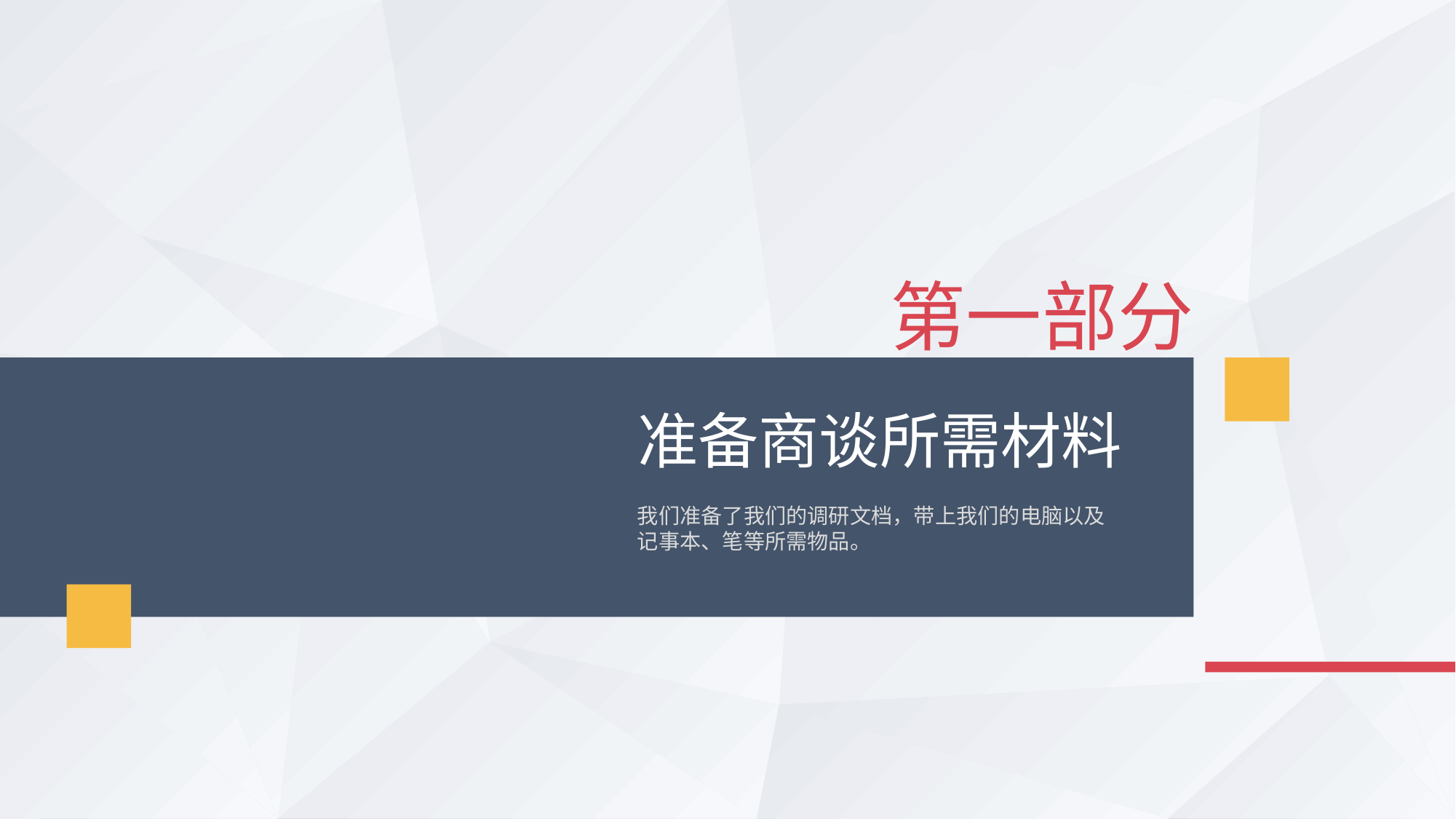

第一部分

准备商谈所需材料

我们准备了我们的调研文档，带上我们的电脑以及记事本、笔等所需物品。